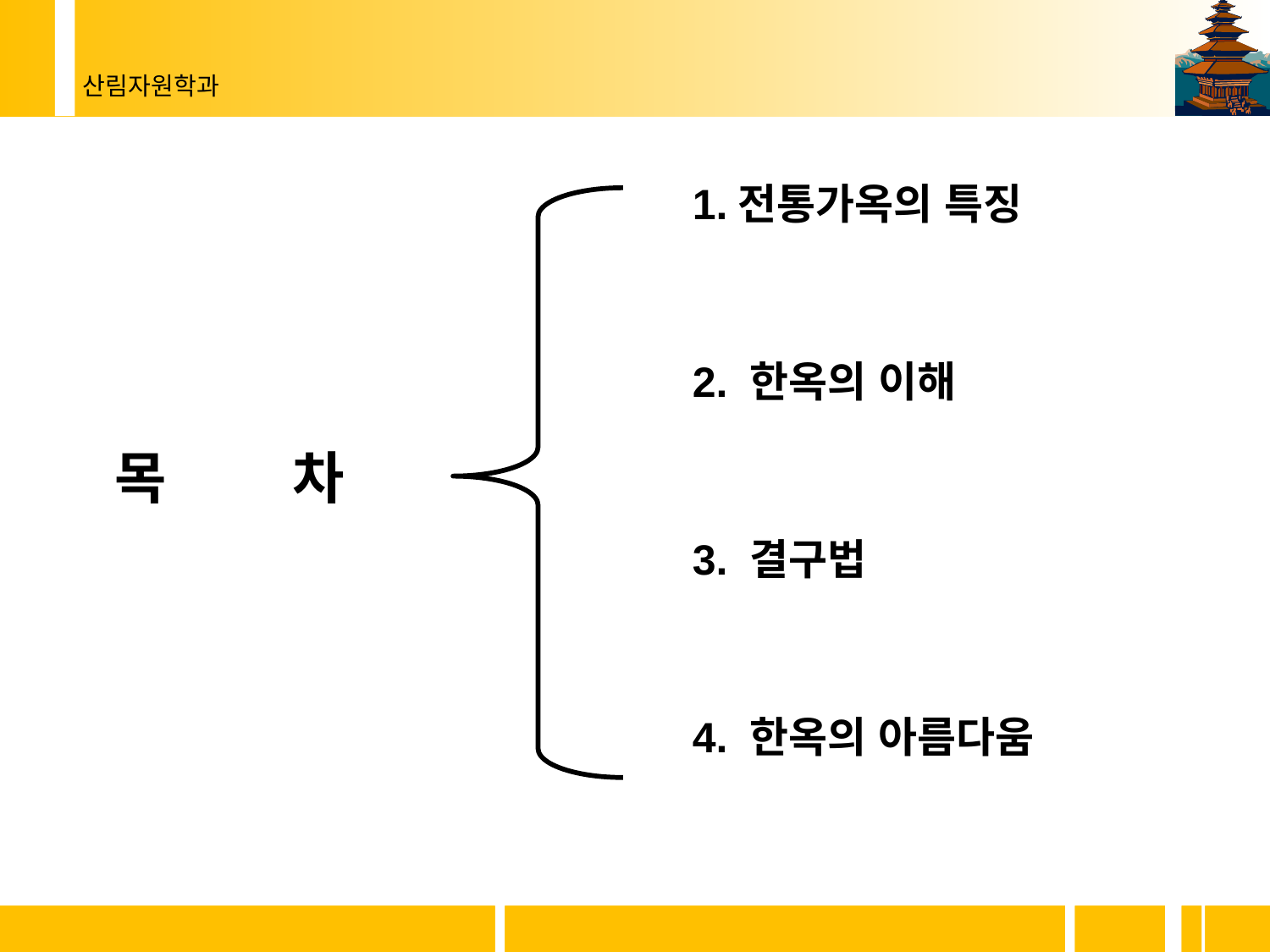

1.전통가옥의 특징

2. 한옥의 이해

3. 결구법

4. 한옥의 아름다움

목        차
2